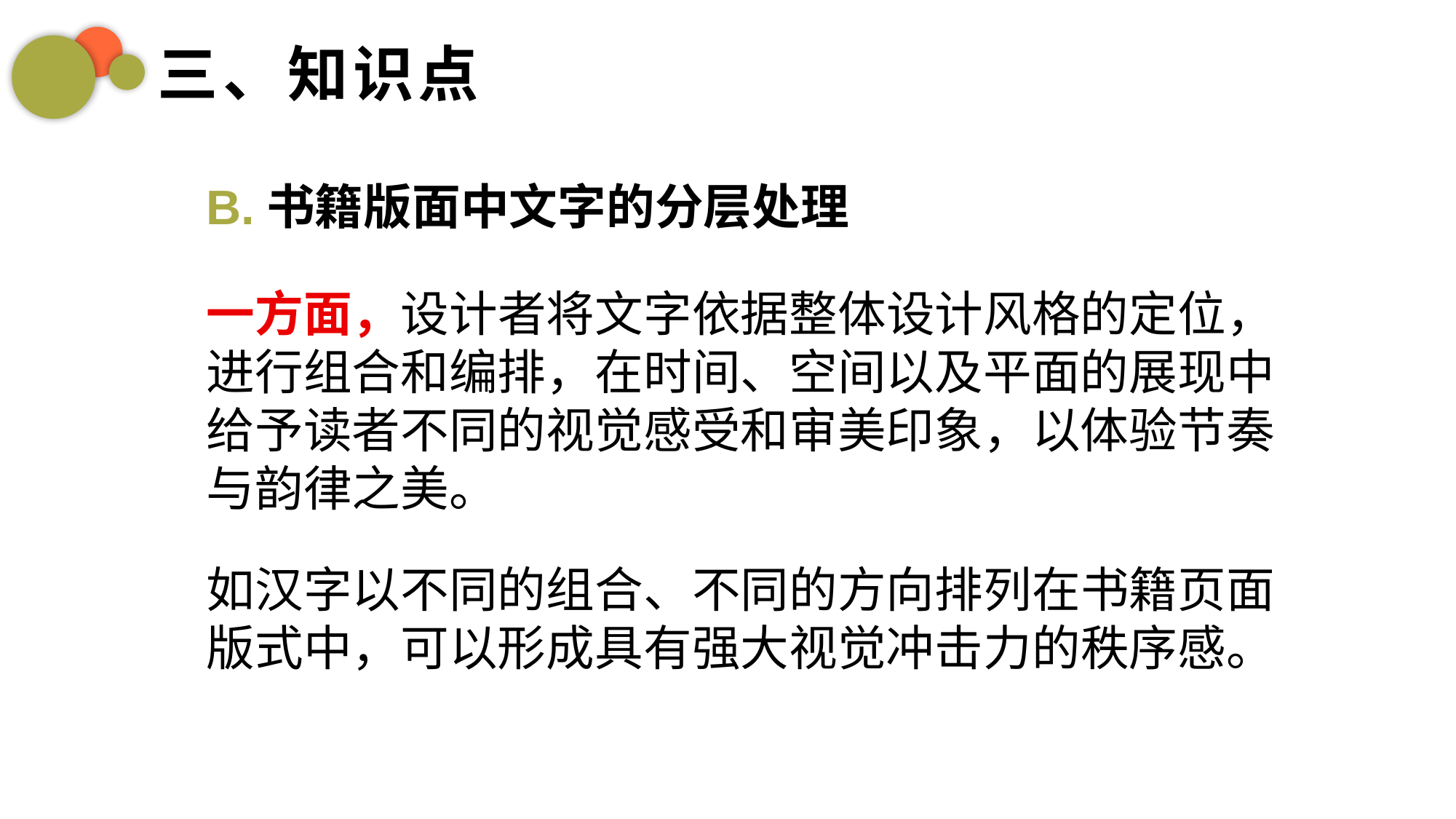

三、知识点
B.书籍版面中文字的分层处理
一方面，设计者将文字依据整体设计风格的定位，进行组合和编排，在时间、空间以及平面的展现中给予读者不同的视觉感受和审美印象，以体验节奏与韵律之美。
如汉字以不同的组合、不同的方向排列在书籍页面版式中，可以形成具有强大视觉冲击力的秩序感。